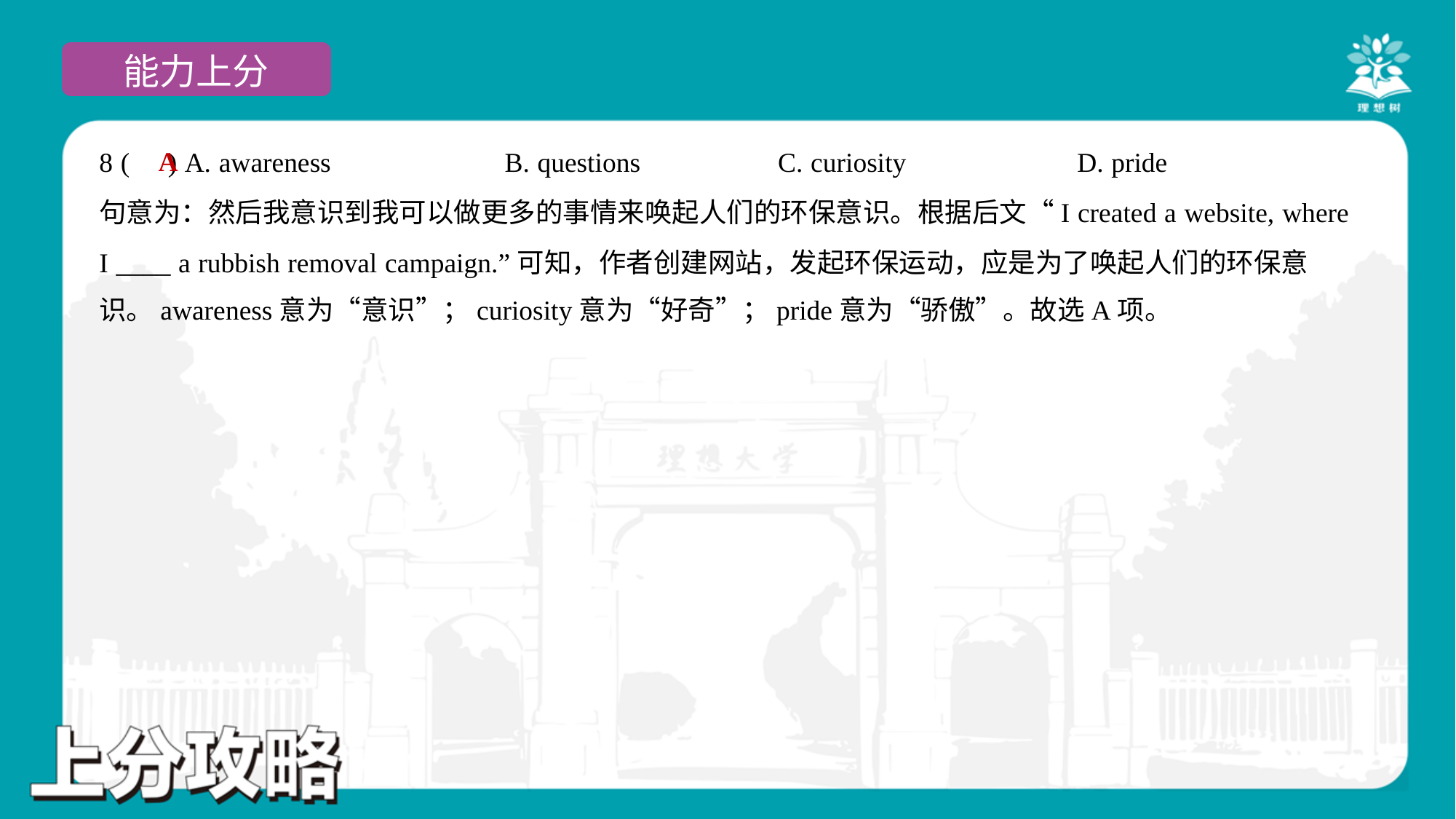

A
8 (     ) A. awareness	B. questions	C. curiosity	D. pride
句意为：然后我意识到我可以做更多的事情来唤起人们的环保意识。根据后文“I created a website, where
I ____ a rubbish removal campaign.”可知，作者创建网站，发起环保运动，应是为了唤起人们的环保意
识。awareness意为“意识”；curiosity意为“好奇”；pride意为“骄傲”。故选A项。